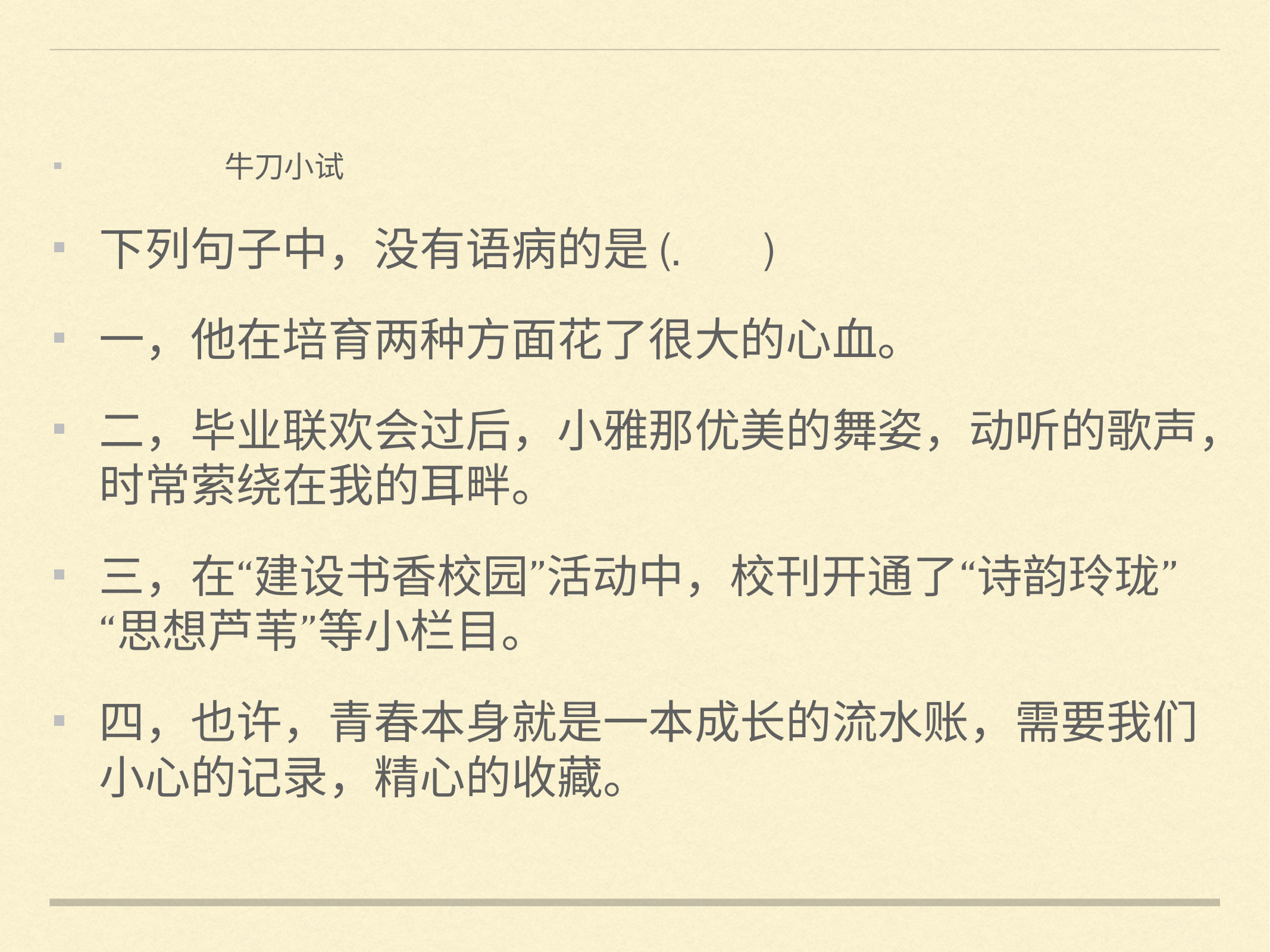

牛刀小试
下列句子中，没有语病的是(.      )
一，他在培育两种方面花了很大的心血。
二，毕业联欢会过后，小雅那优美的舞姿，动听的歌声，时常萦绕在我的耳畔。
三，在“建设书香校园”活动中，校刊开通了“诗韵玲珑”“思想芦苇”等小栏目。
四，也许，青春本身就是一本成长的流水账，需要我们小心的记录，精心的收藏。